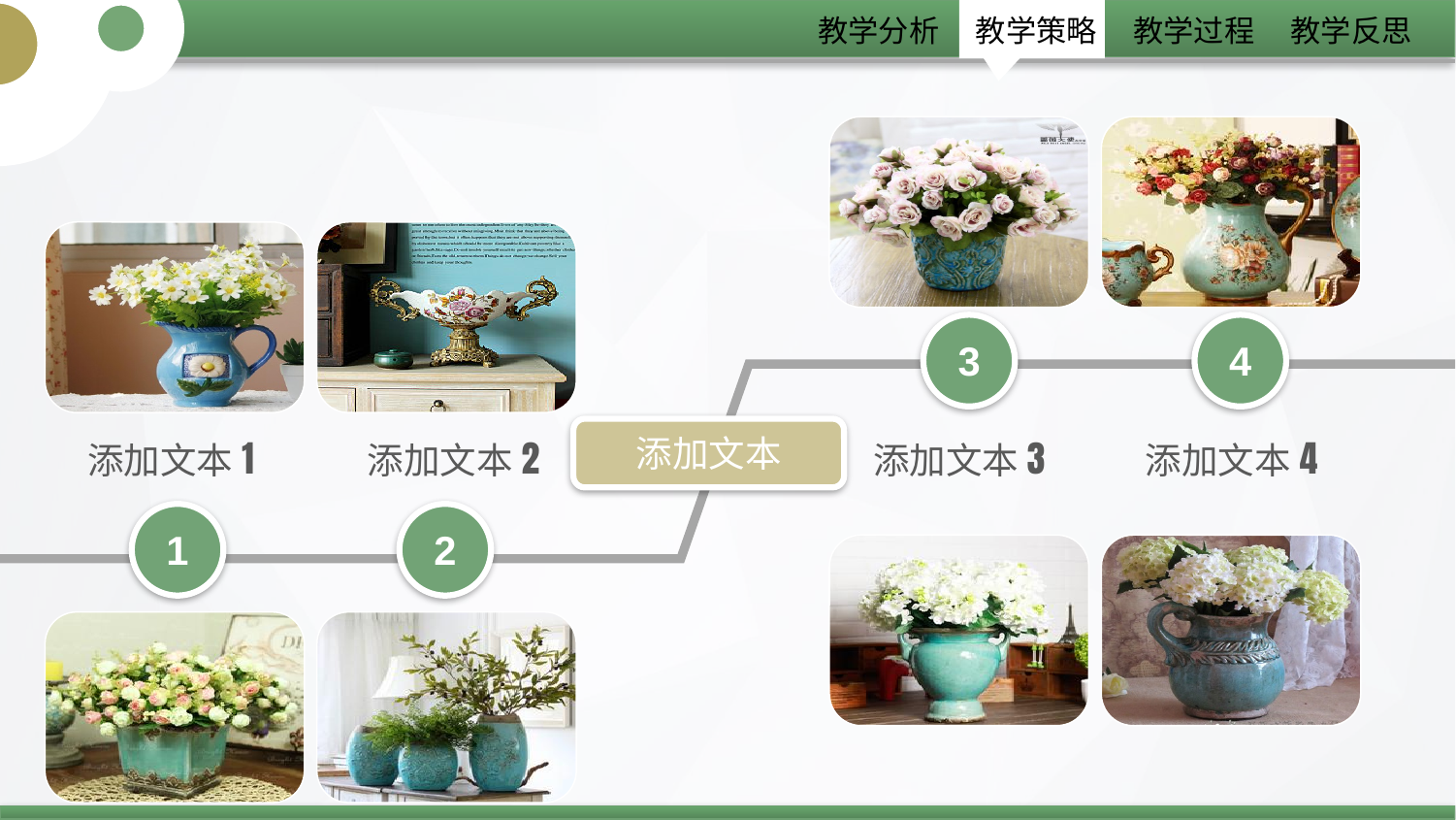

3
4

添加文本
添加文本1
添加文本2
添加文本3
添加文本4
1
2